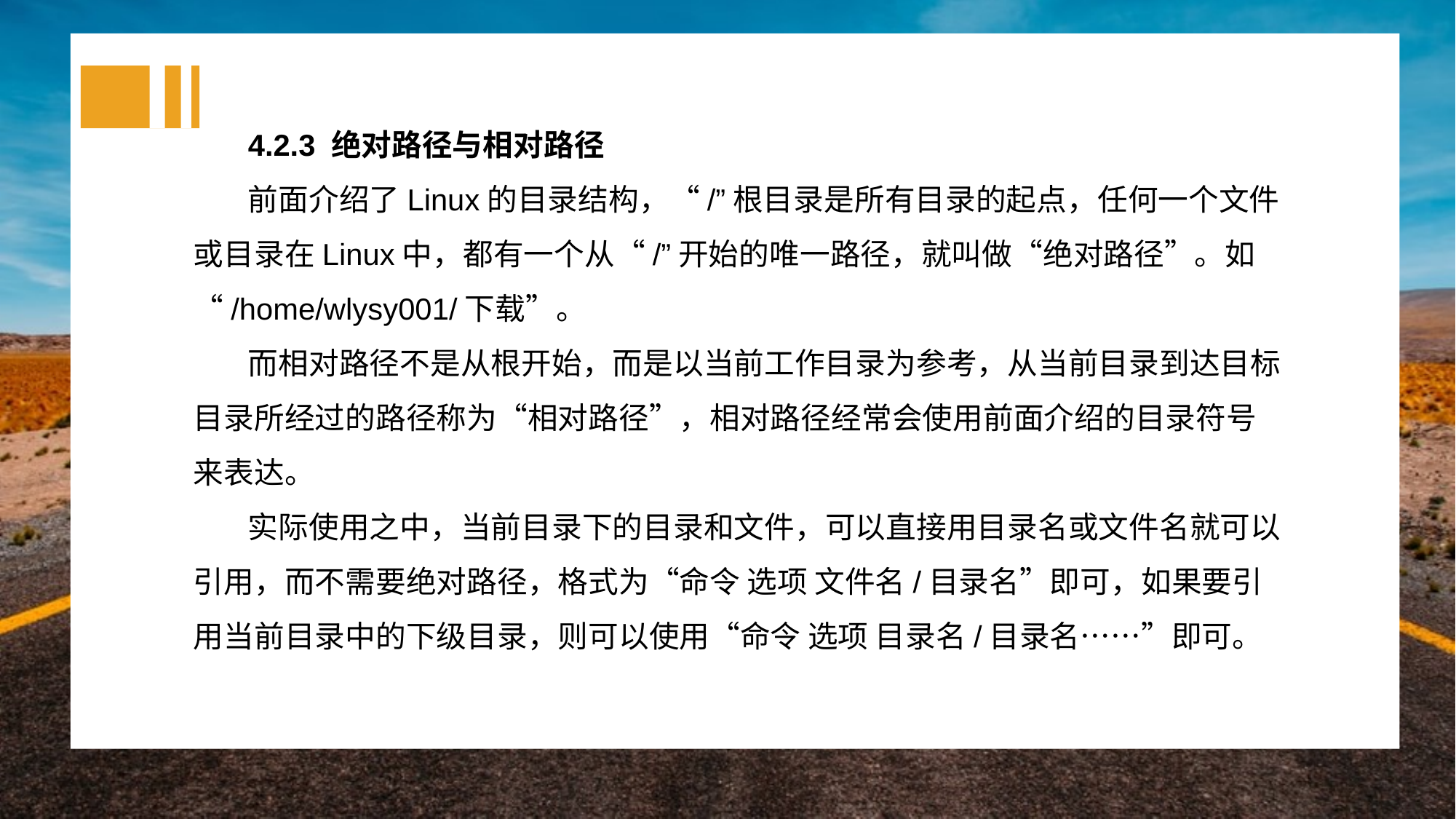

4.2.3 绝对路径与相对路径
前面介绍了Linux的目录结构，“/”根目录是所有目录的起点，任何一个文件或目录在Linux中，都有一个从“/”开始的唯一路径，就叫做“绝对路径”。如“/home/wlysy001/下载”。
而相对路径不是从根开始，而是以当前工作目录为参考，从当前目录到达目标目录所经过的路径称为“相对路径”，相对路径经常会使用前面介绍的目录符号来表达。
实际使用之中，当前目录下的目录和文件，可以直接用目录名或文件名就可以引用，而不需要绝对路径，格式为“命令 选项 文件名/目录名”即可，如果要引用当前目录中的下级目录，则可以使用“命令 选项 目录名/目录名……”即可。